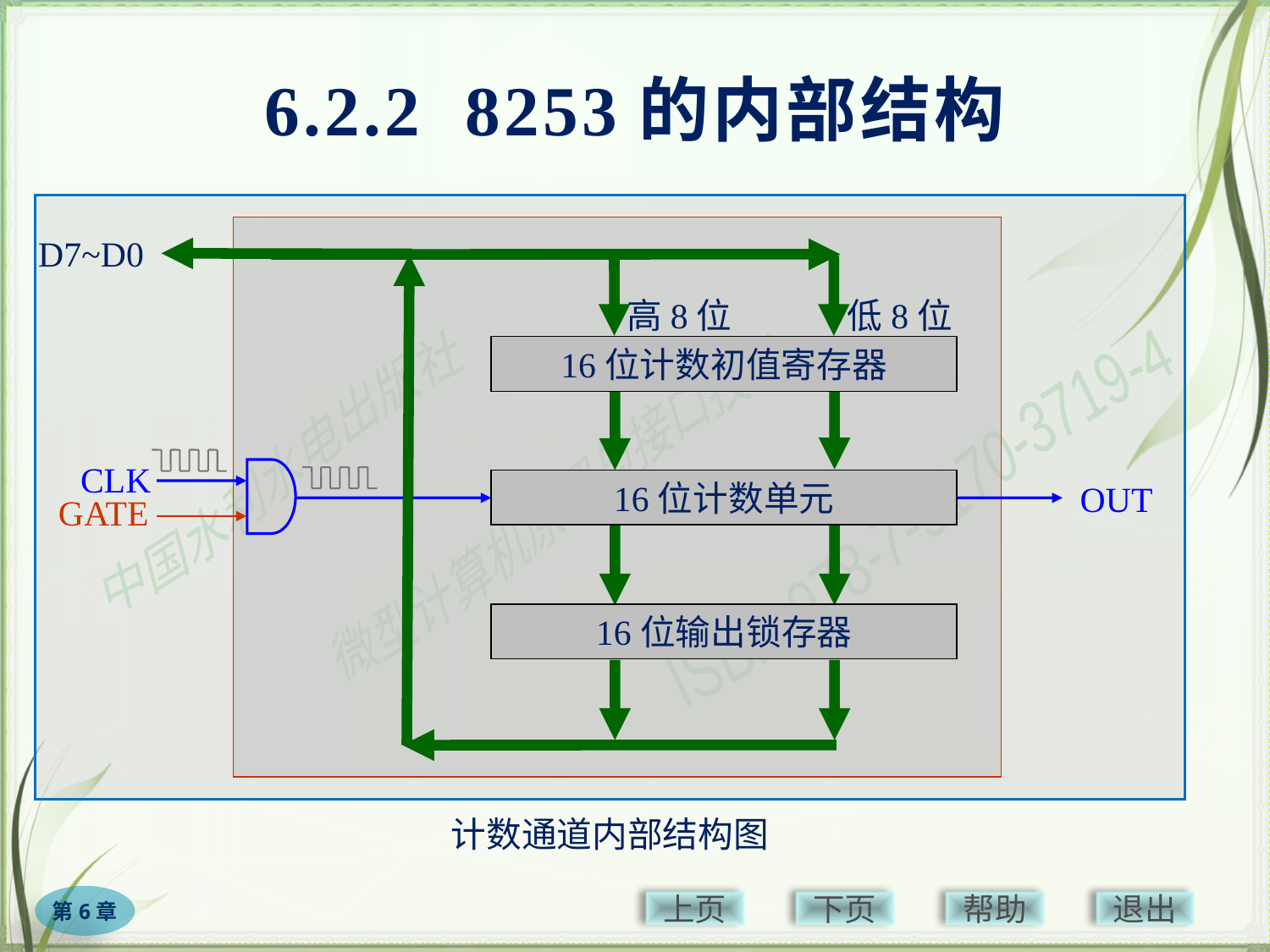

# 6.2.2  8253的内部结构

D7~D0

高8位
低8位
16位计数初值寄存器

CLK

16位计数单元
OUT

GATE

16位输出锁存器

计数通道内部结构图